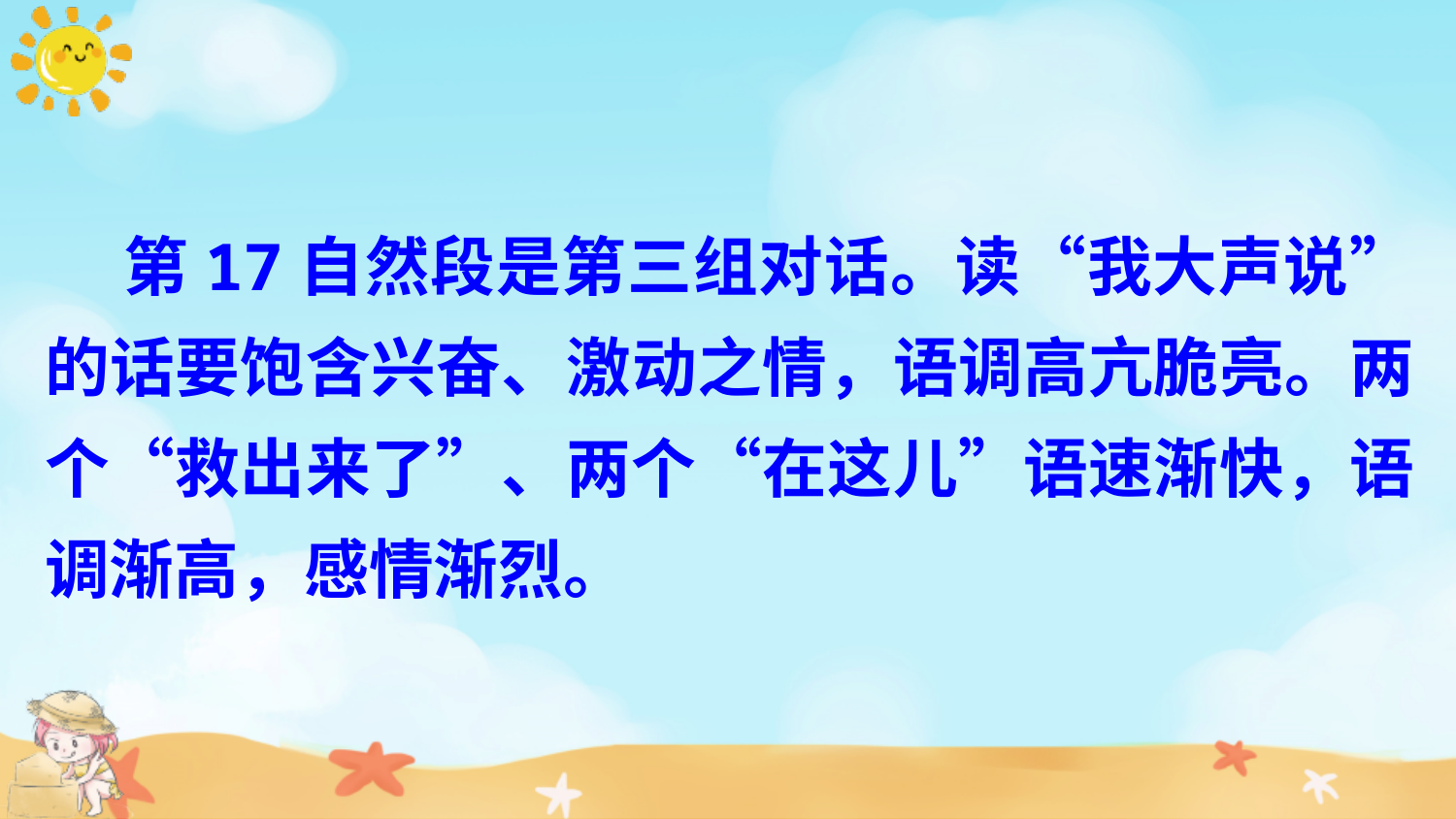

第17自然段是第三组对话。读“我大声说”的话要饱含兴奋、激动之情，语调高亢脆亮。两个“救出来了”、两个“在这儿”语速渐快，语调渐高，感情渐烈。